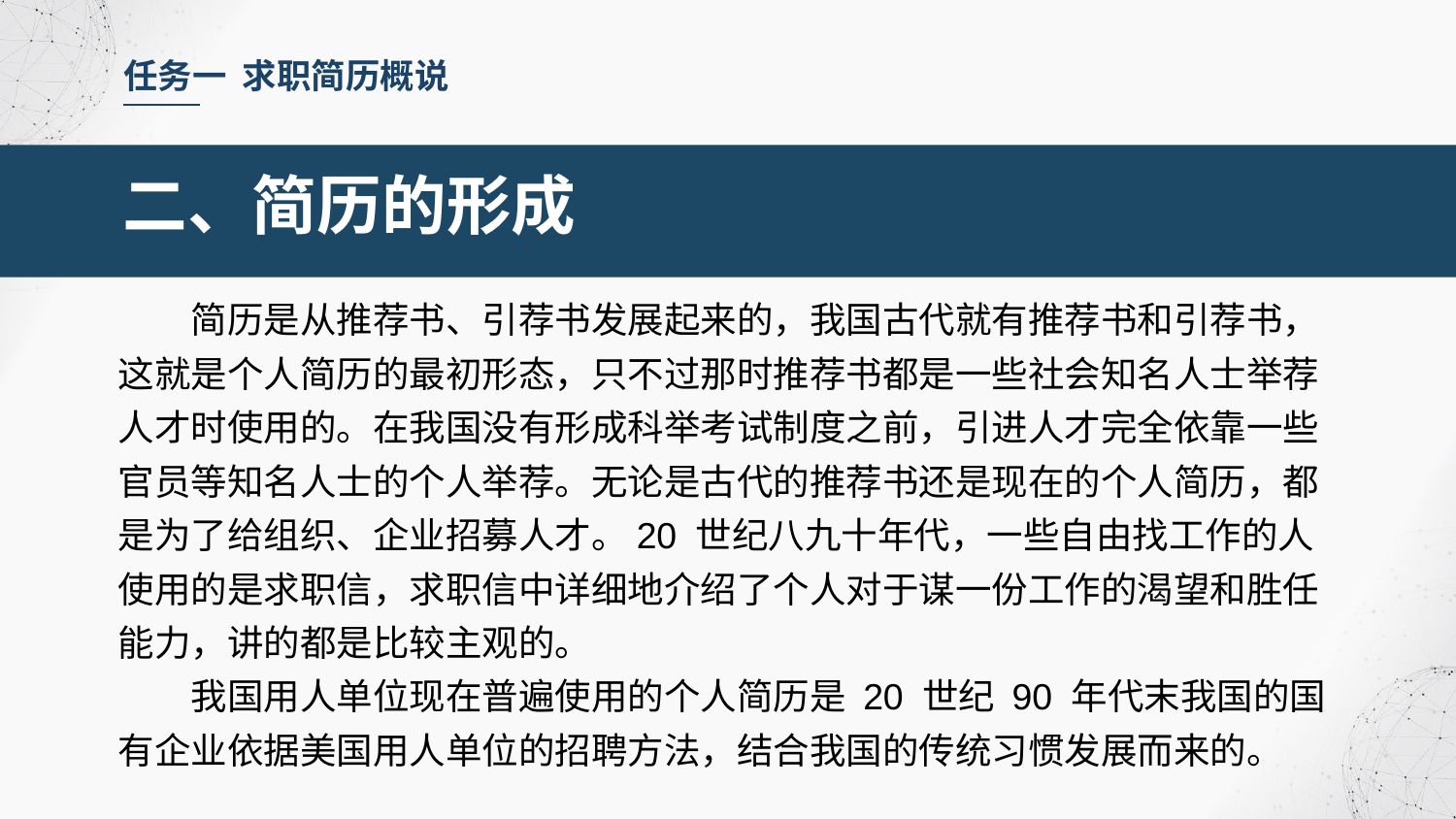

任务一  求职简历概说

二、简历的形成
简历是从推荐书、引荐书发展起来的，我国古代就有推荐书和引荐书，这就是个人简历的最初形态，只不过那时推荐书都是一些社会知名人士举荐人才时使用的。在我国没有形成科举考试制度之前，引进人才完全依靠一些官员等知名人士的个人举荐。无论是古代的推荐书还是现在的个人简历，都是为了给组织、企业招募人才。20 世纪八九十年代，一些自由找工作的人使用的是求职信，求职信中详细地介绍了个人对于谋一份工作的渴望和胜任能力，讲的都是比较主观的。
我国用人单位现在普遍使用的个人简历是 20 世纪 90 年代末我国的国有企业依据美国用人单位的招聘方法，结合我国的传统习惯发展而来的。